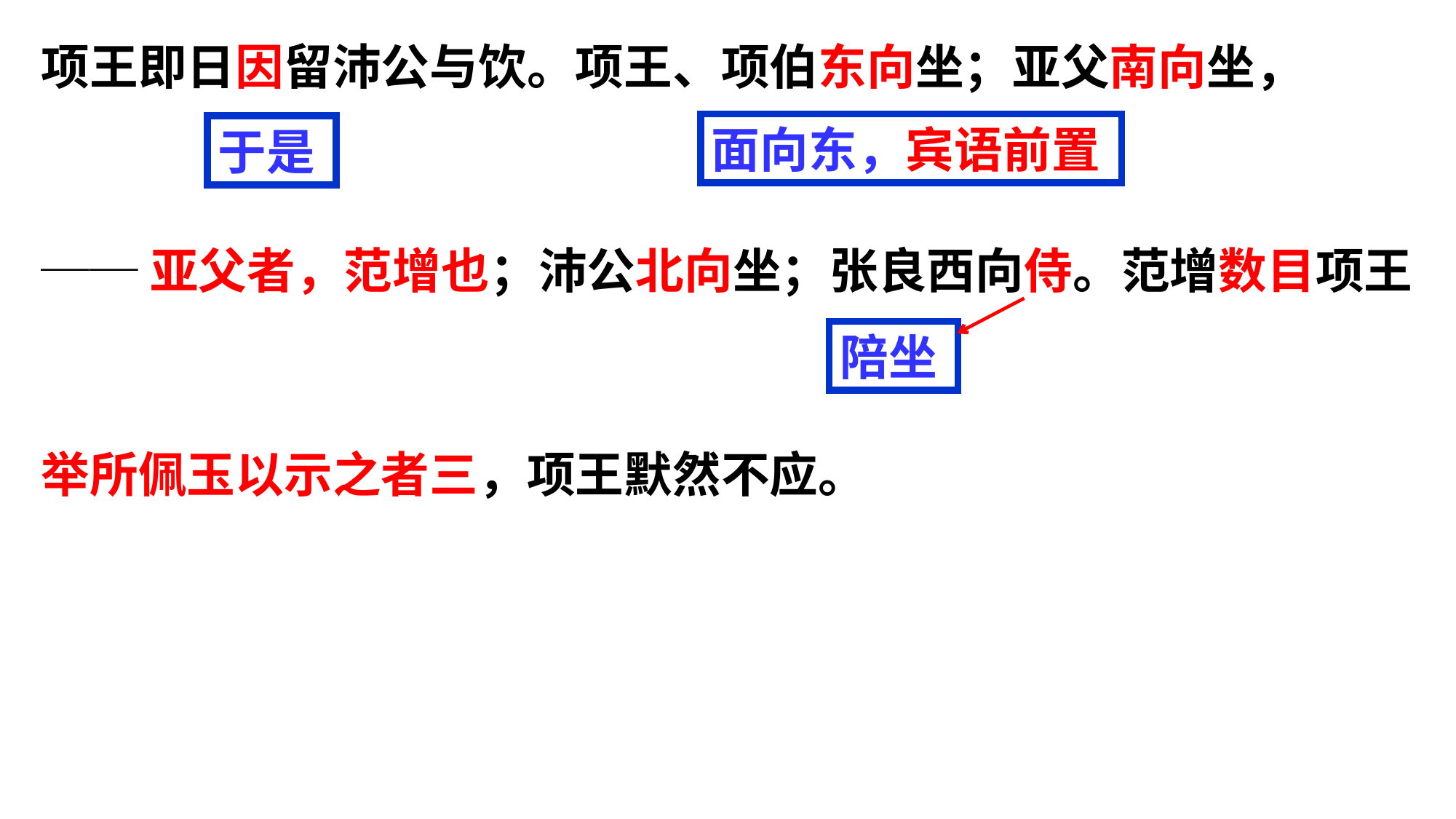

项王即日因留沛公与饮。项王、项伯东向坐；亚父南向坐，

──亚父者，范增也；沛公北向坐；张良西向侍。范增数目项王

举所佩玉以示之者三，项王默然不应。

面向东，宾语前置
于是
陪坐